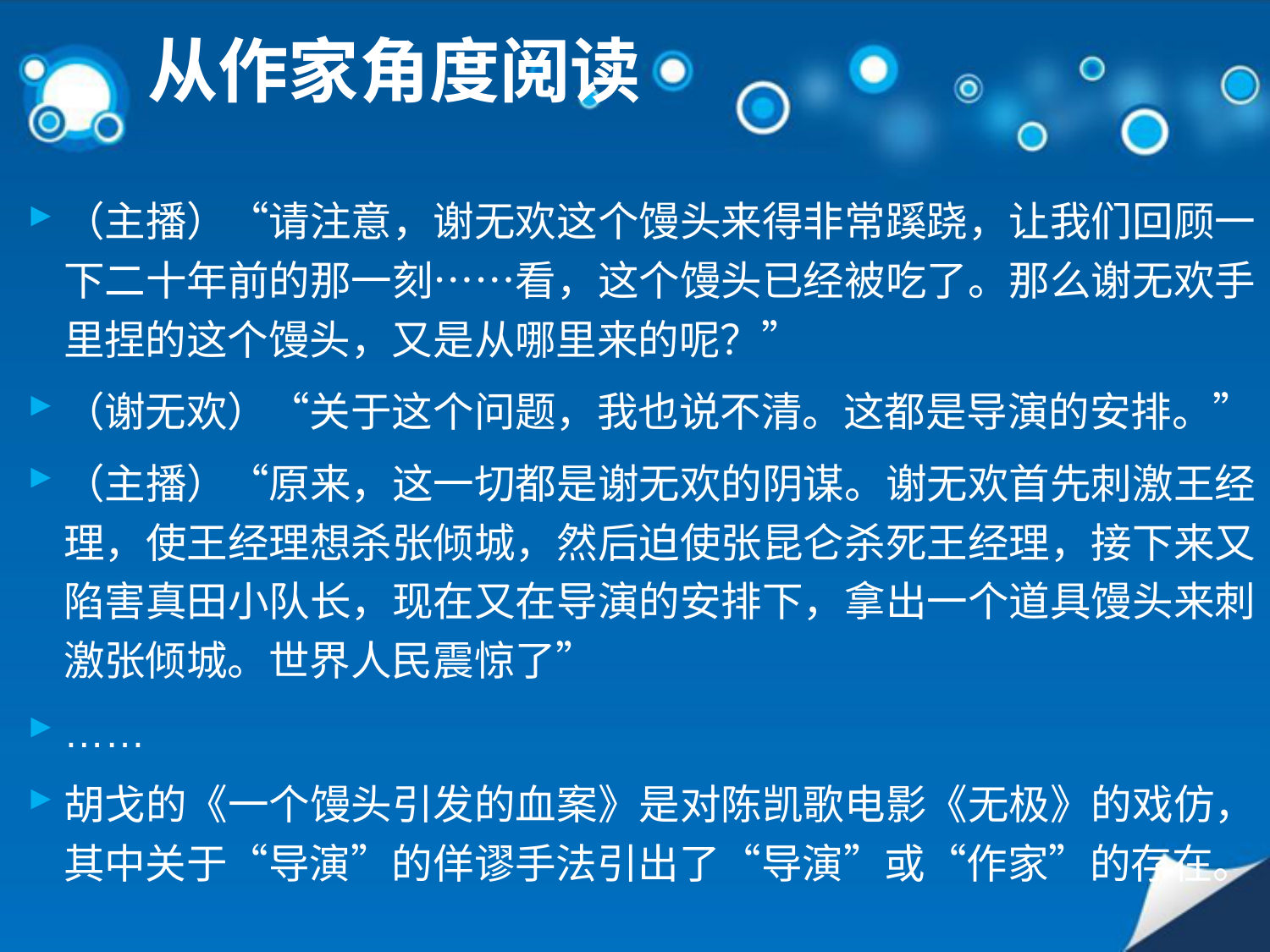

# 从作家角度阅读

（主播）“请注意，谢无欢这个馒头来得非常蹊跷，让我们回顾一下二十年前的那一刻……看，这个馒头已经被吃了。那么谢无欢手里捏的这个馒头，又是从哪里来的呢？”
（谢无欢）“关于这个问题，我也说不清。这都是导演的安排。”
（主播）“原来，这一切都是谢无欢的阴谋。谢无欢首先刺激王经理，使王经理想杀张倾城，然后迫使张昆仑杀死王经理，接下来又陷害真田小队长，现在又在导演的安排下，拿出一个道具馒头来刺激张倾城。世界人民震惊了”
……
胡戈的《一个馒头引发的血案》是对陈凯歌电影《无极》的戏仿，其中关于“导演”的佯谬手法引出了“导演”或“作家”的存在。